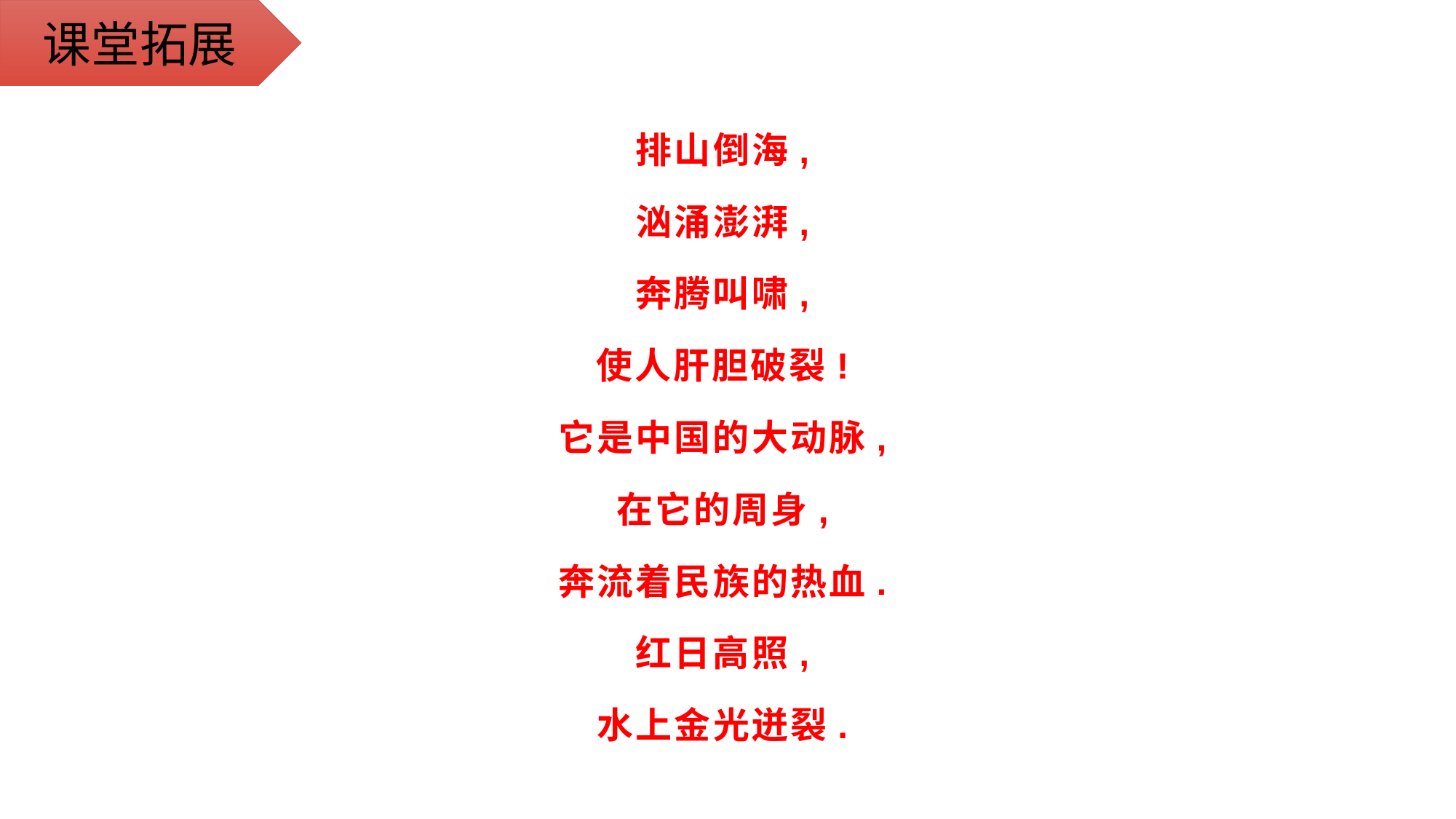

课堂拓展
排山倒海,
汹涌澎湃,
奔腾叫啸,
使人肝胆破裂!
它是中国的大动脉,
在它的周身,
奔流着民族的热血.
红日高照,
水上金光迸裂.